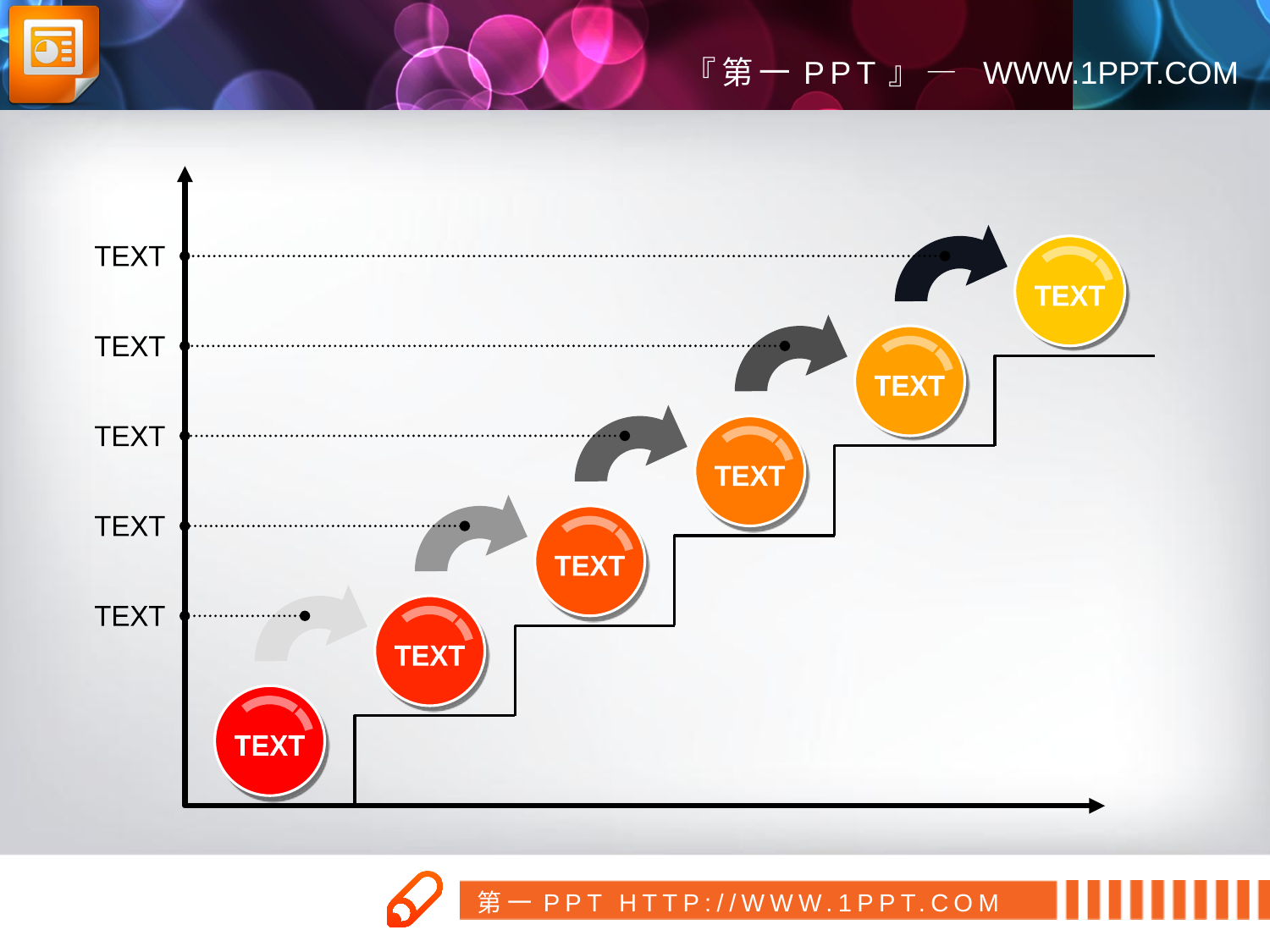

TEXT

TEXT

TEXT

TEXT

TEXT

TEXT

TEXT

TEXT

TEXT

TEXT

TEXT
第一PPT模板网
www.1ppt.com